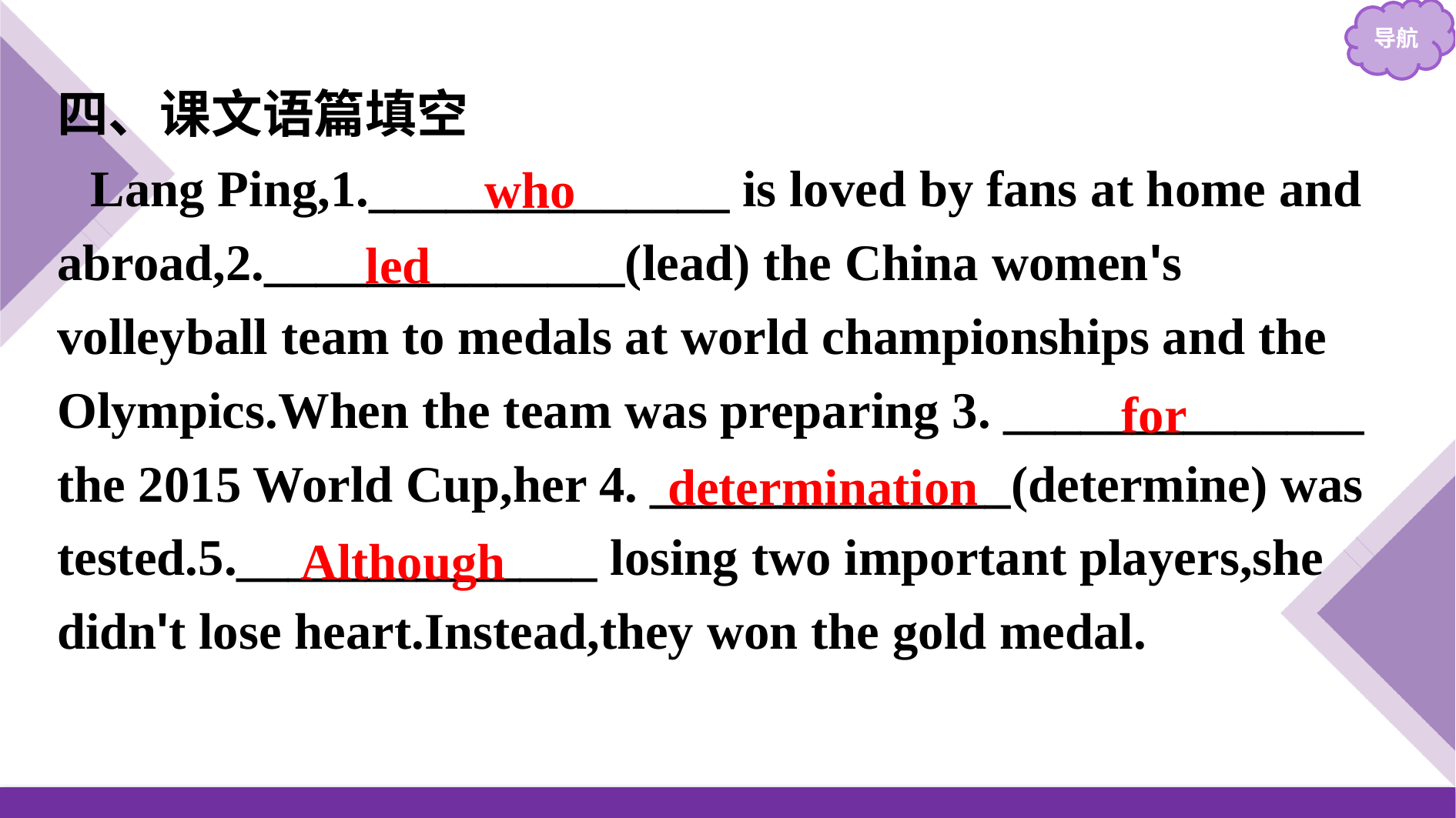

四、课文语篇填空
Lang Ping,1.______________ is loved by fans at home and abroad,2.______________(lead) the China women's volleyball team to medals at world championships and the Olympics.When the team was preparing 3. ______________  the 2015 World Cup,her 4. ______________(determine) was tested.5.______________ losing two important players,she didn't lose heart.Instead,they won the gold medal.
who
led
for
determination
Although